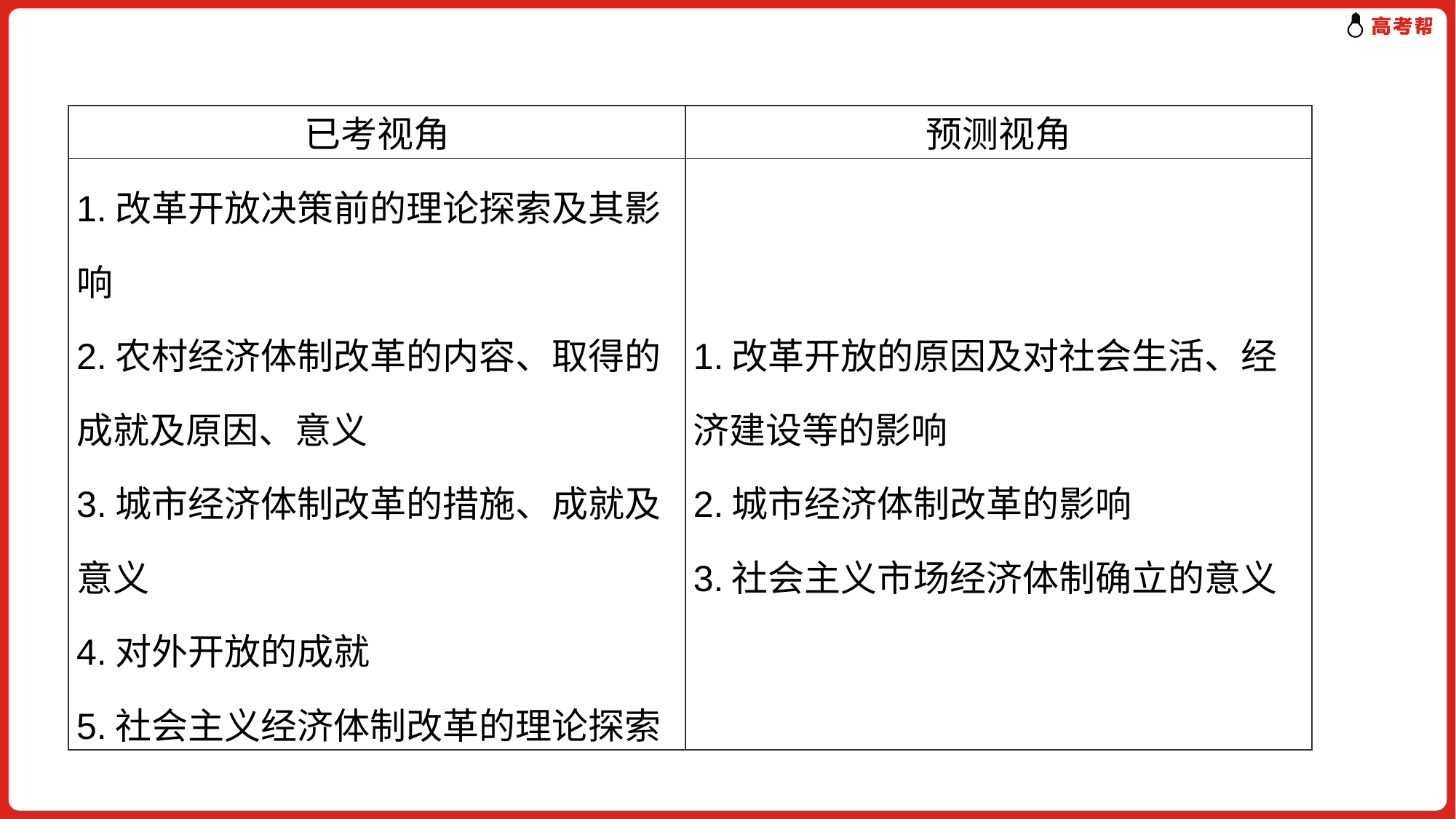

| 已考视角 | 预测视角 |
| --- | --- |
| 1.改革开放决策前的理论探索及其影响 2.农村经济体制改革的内容、取得的成就及原因、意义 3.城市经济体制改革的措施、成就及意义 4.对外开放的成就 5.社会主义经济体制改革的理论探索 | 1.改革开放的原因及对社会生活、经济建设等的影响 2.城市经济体制改革的影响 3.社会主义市场经济体制确立的意义 |